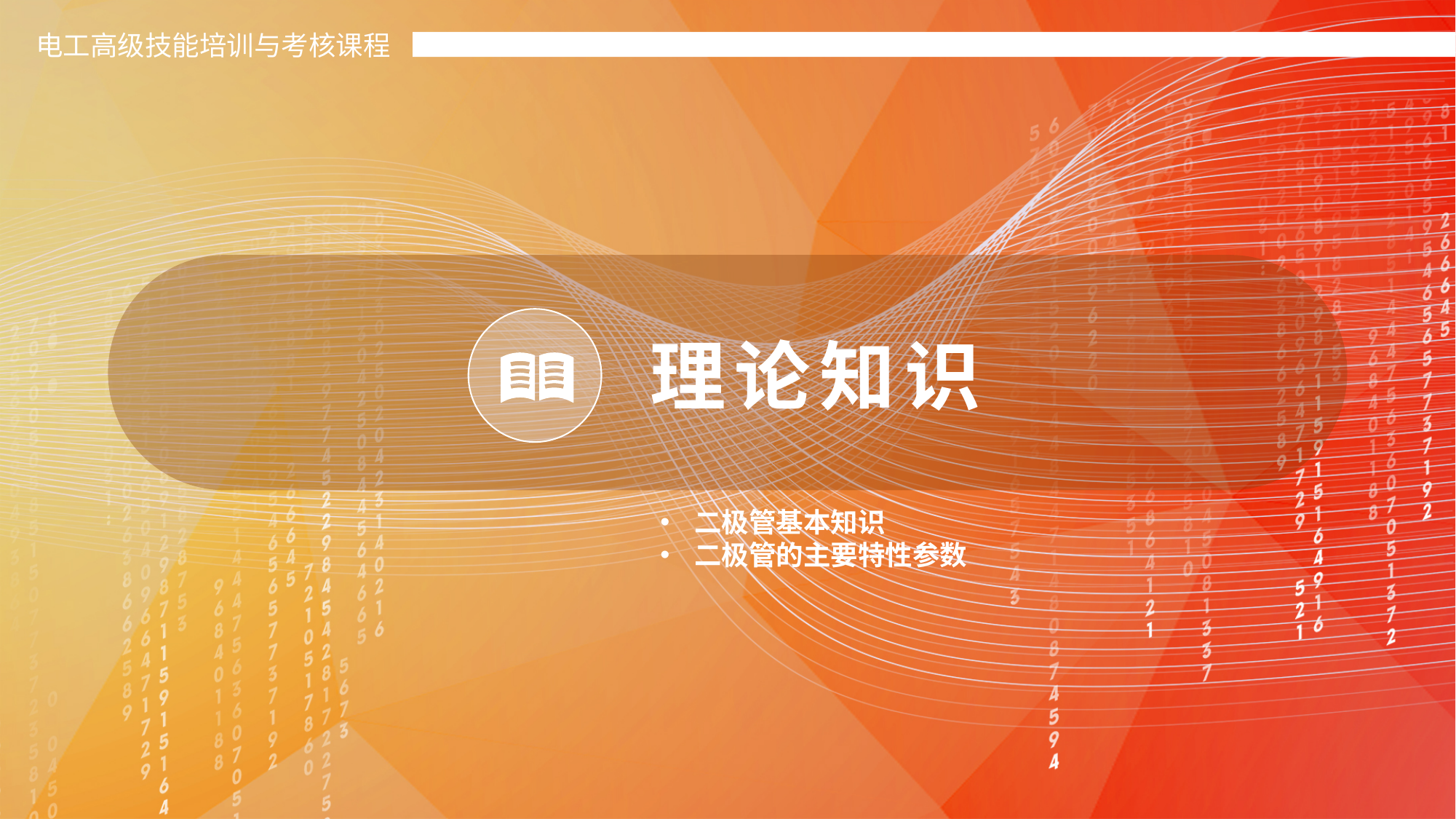

电工高级技能培训与考核课程

理论知识
二极管基本知识
二极管的主要特性参数